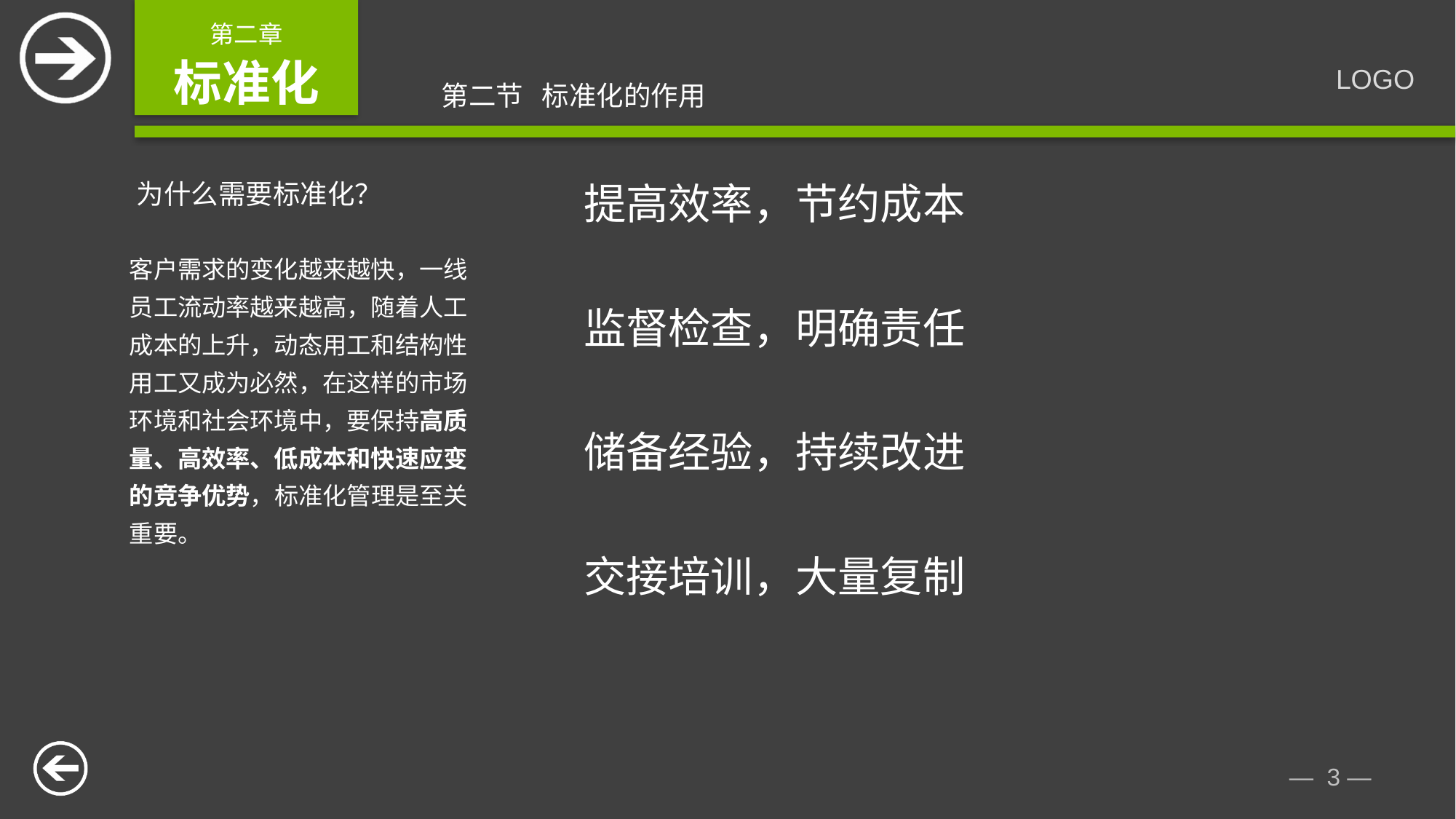

第二节   标准化的作用
为什么需要标准化？
提高效率，节约成本
客户需求的变化越来越快，一线员工流动率越来越高，随着人工成本的上升，动态用工和结构性用工又成为必然，在这样的市场环境和社会环境中，要保持高质量、高效率、低成本和快速应变的竞争优势，标准化管理是至关重要。
监督检查，明确责任
储备经验，持续改进
交接培训，大量复制